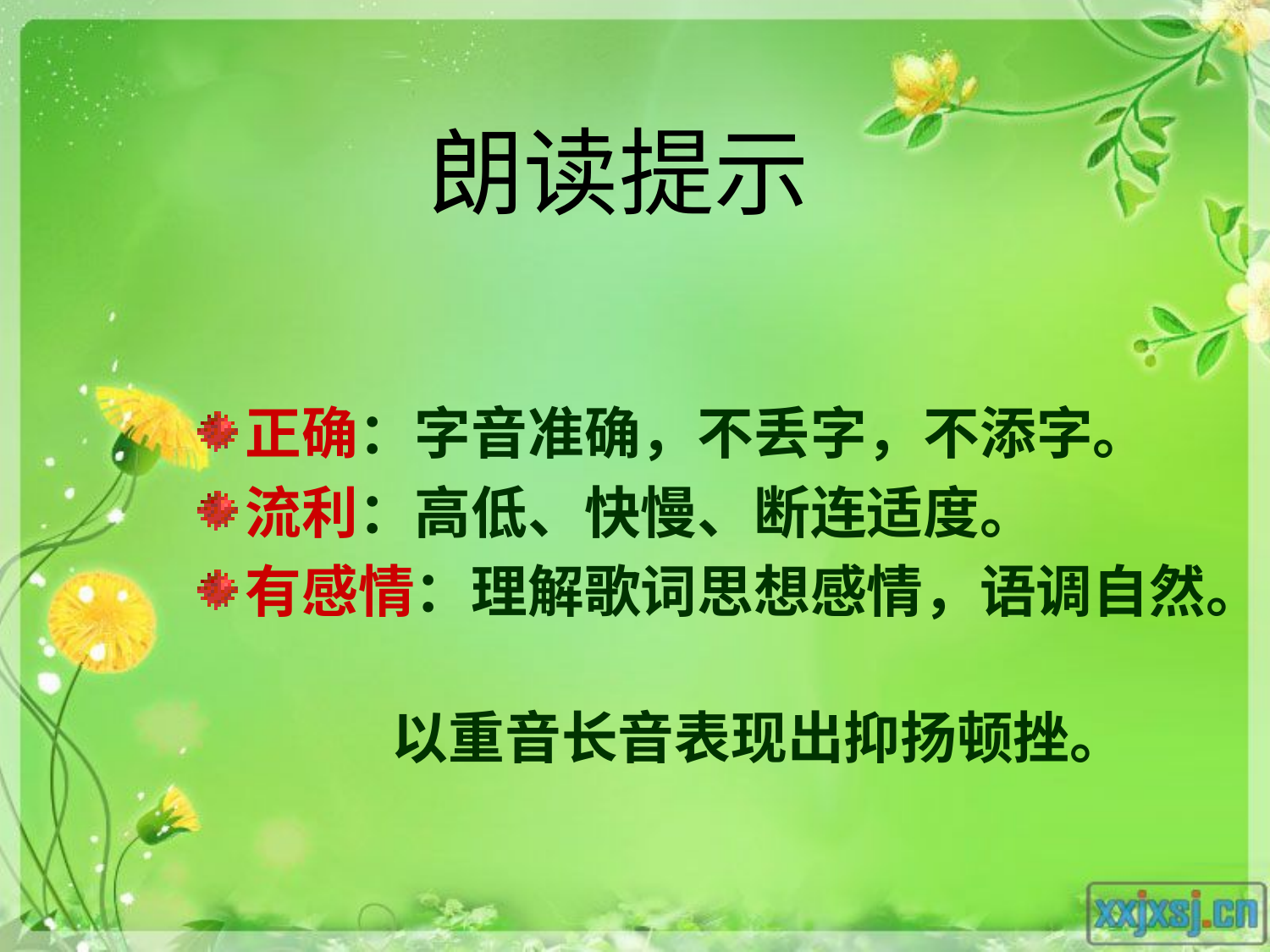

朗读提示

正确：字音准确，不丢字，不添字。
流利：高低、快慢、断连适度。
有感情：理解歌词思想感情，语调自然。
              以重音长音表现出抑扬顿挫。